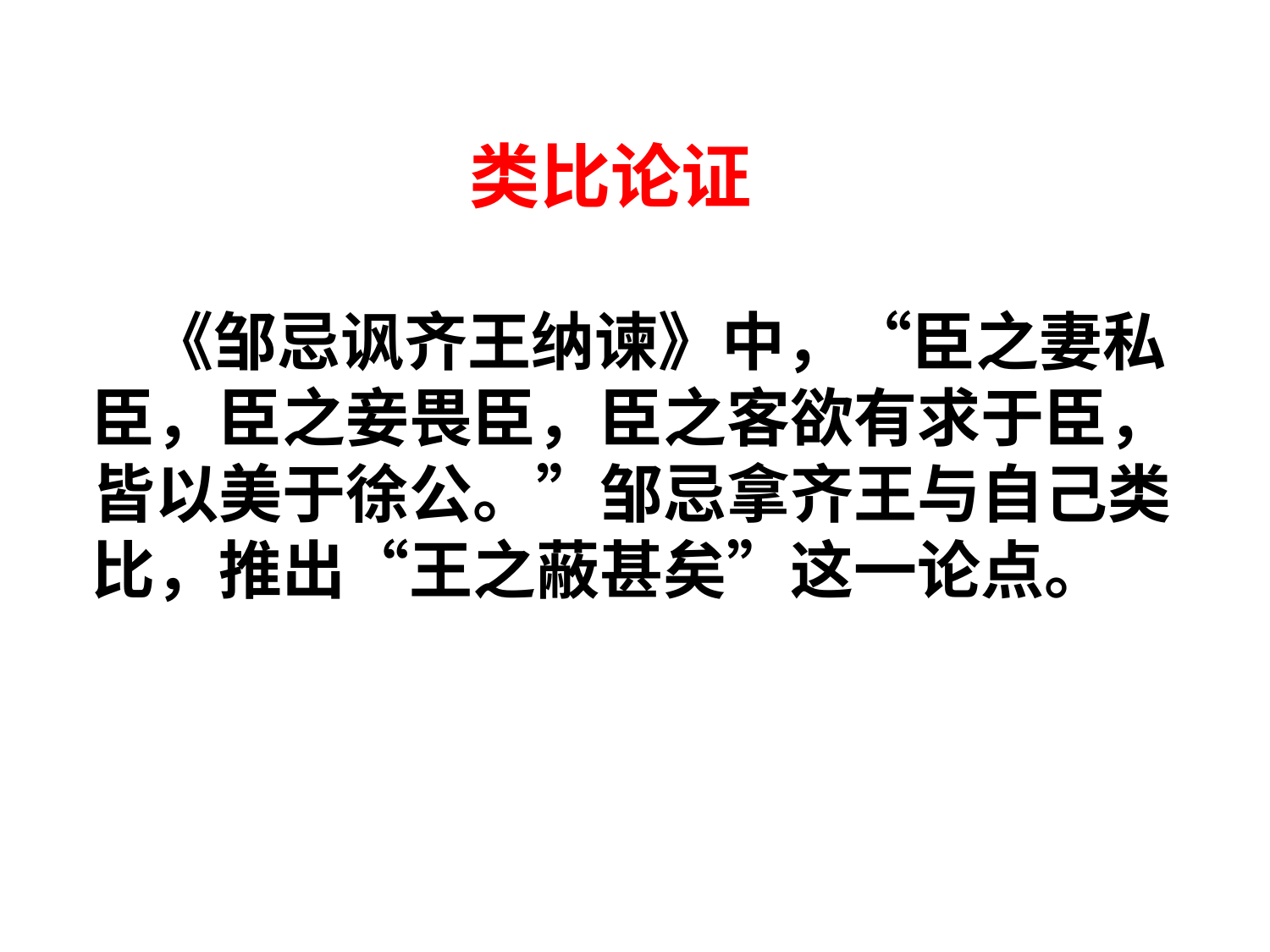

类比论证
   《邹忌讽齐王纳谏》中，“臣之妻私臣，臣之妾畏臣，臣之客欲有求于臣，皆以美于徐公。”邹忌拿齐王与自己类比，推出“王之蔽甚矣”这一论点。